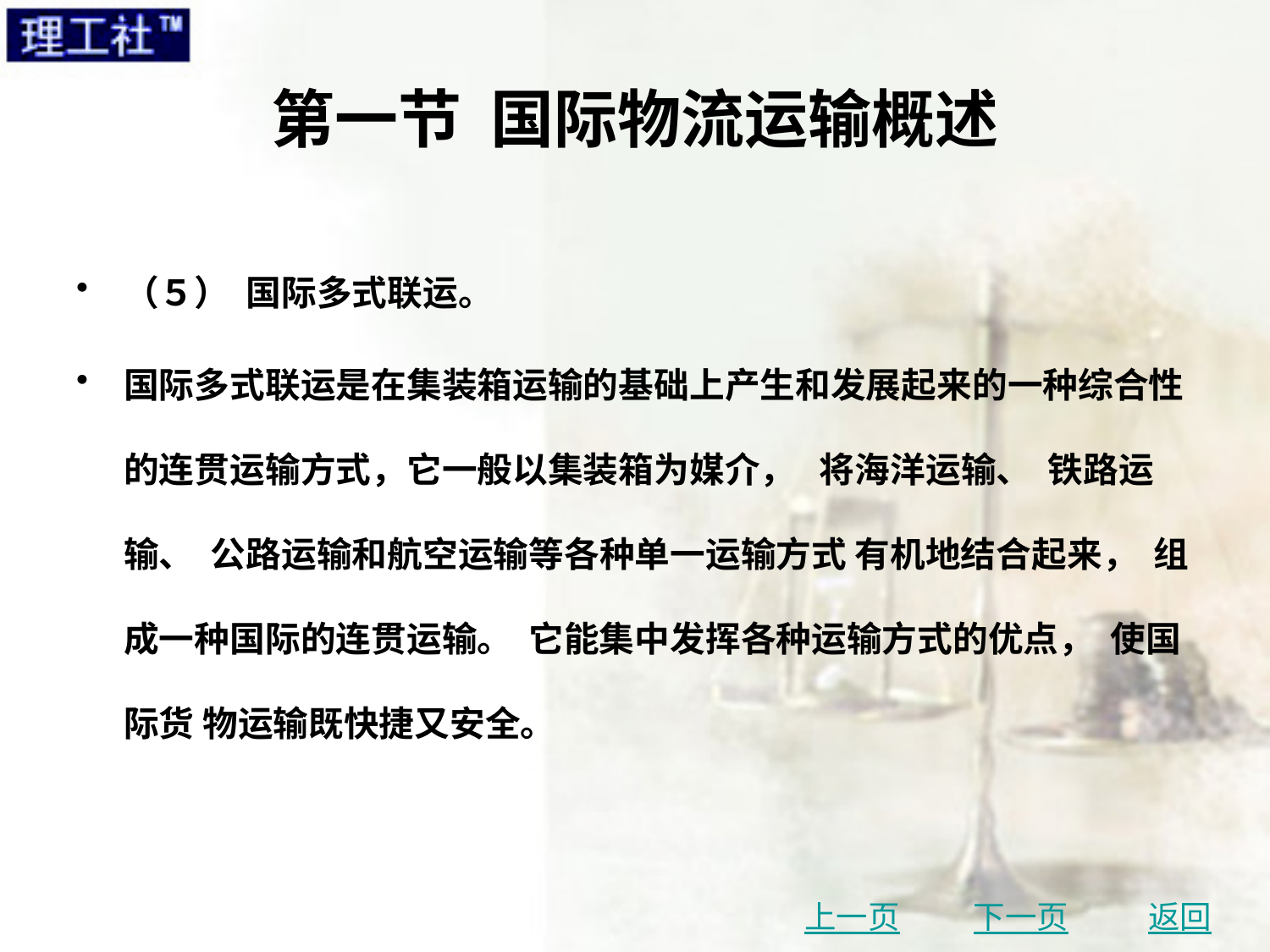

# 第一节  国际物流运输概述
（５）  国际多式联运。
国际多式联运是在集装箱运输的基础上产生和发展起来的一种综合性的连贯运输方式，它一般以集装箱为媒介，   将海洋运输、  铁路运输、  公路运输和航空运输等各种单一运输方式 有机地结合起来，  组成一种国际的连贯运输。  它能集中发挥各种运输方式的优点，  使国际货 物运输既快捷又安全。

上一页
下一页
返回